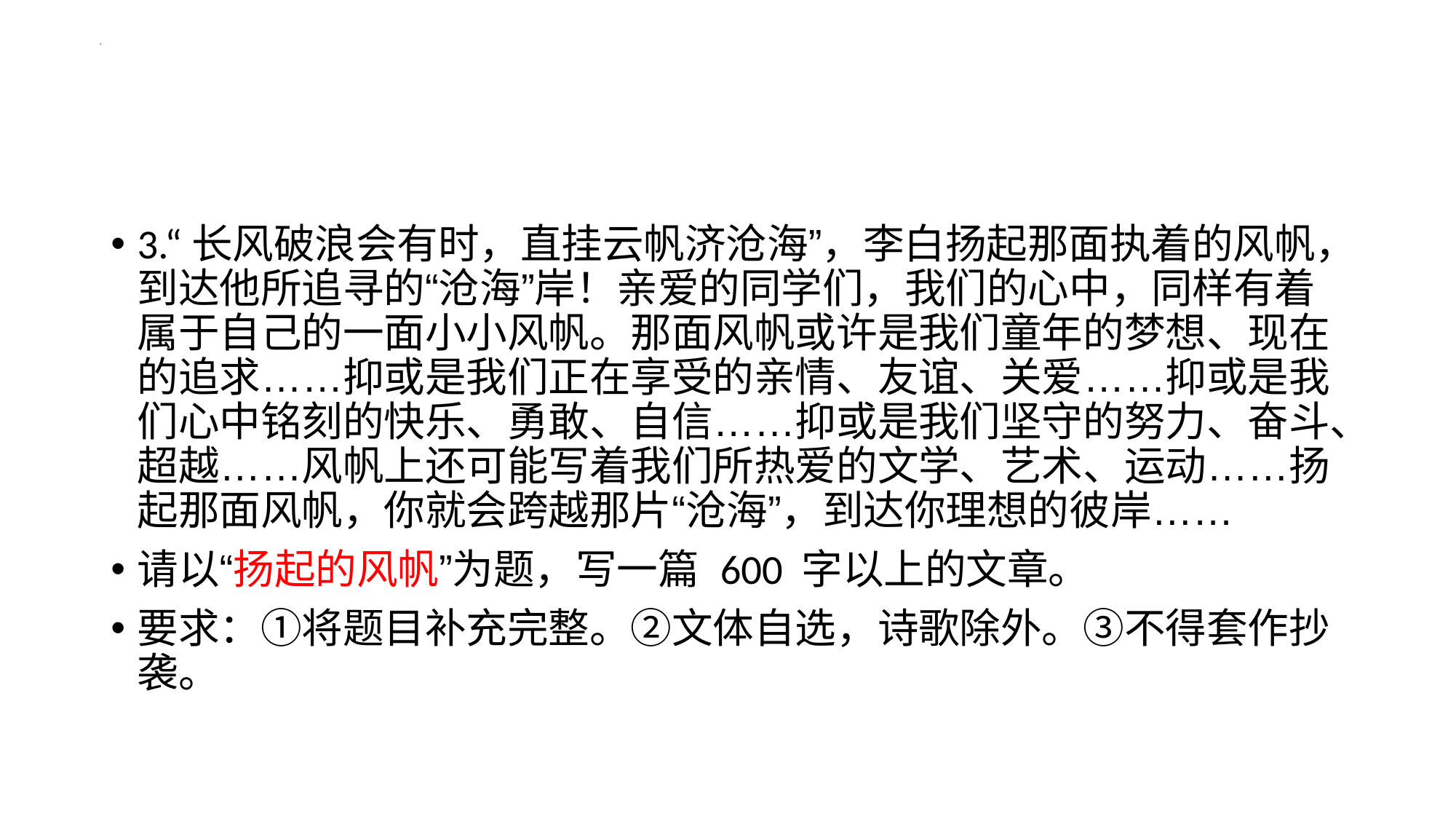

#
3.“长风破浪会有时，直挂云帆济沧海”，李白扬起那面执着的风帆，到达他所追寻的“沧海”岸！亲爱的同学们，我们的心中，同样有着属于自己的一面小小风帆。那面风帆或许是我们童年的梦想、现在的追求……抑或是我们正在享受的亲情、友谊、关爱……抑或是我们心中铭刻的快乐、勇敢、自信……抑或是我们坚守的努力、奋斗、超越……风帆上还可能写着我们所热爱的文学、艺术、运动……扬起那面风帆，你就会跨越那片“沧海”，到达你理想的彼岸……
请以“扬起的风帆”为题，写一篇 600 字以上的文章。
要求：①将题目补充完整。②文体自选，诗歌除外。③不得套作抄袭。